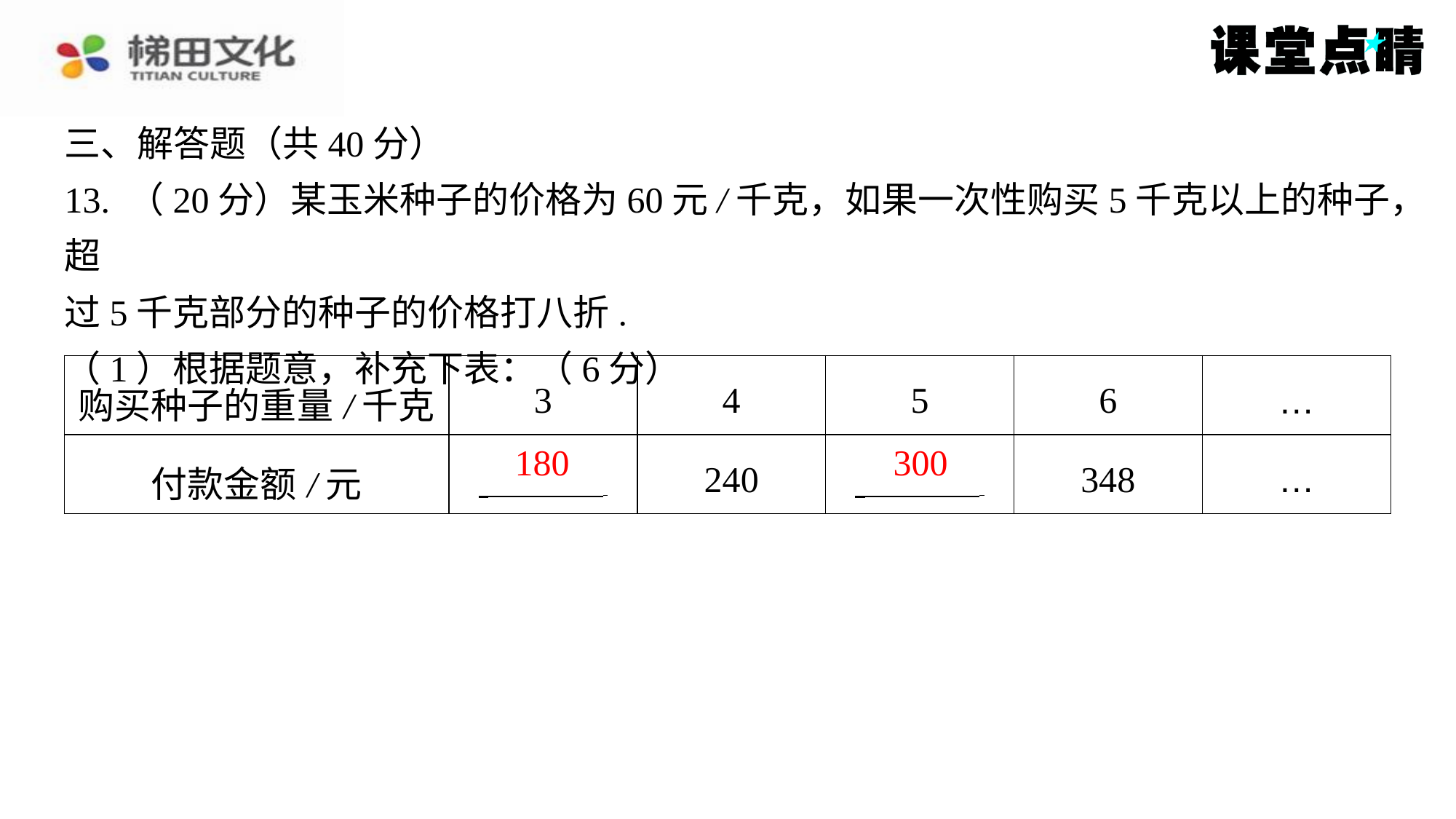

三、解答题（共40分）
13. （20分）某玉米种子的价格为60元/千克，如果一次性购买5千克以上的种子，超
过5千克部分的种子的价格打八折.
（1）根据题意，补充下表：（6分）
| 购买种子的重量/千克 | 3 | 4 | 5 | 6 | … |
| --- | --- | --- | --- | --- | --- |
| 付款金额/元 | ⁠ | 240 | ⁠ | 348 | … |
180
300